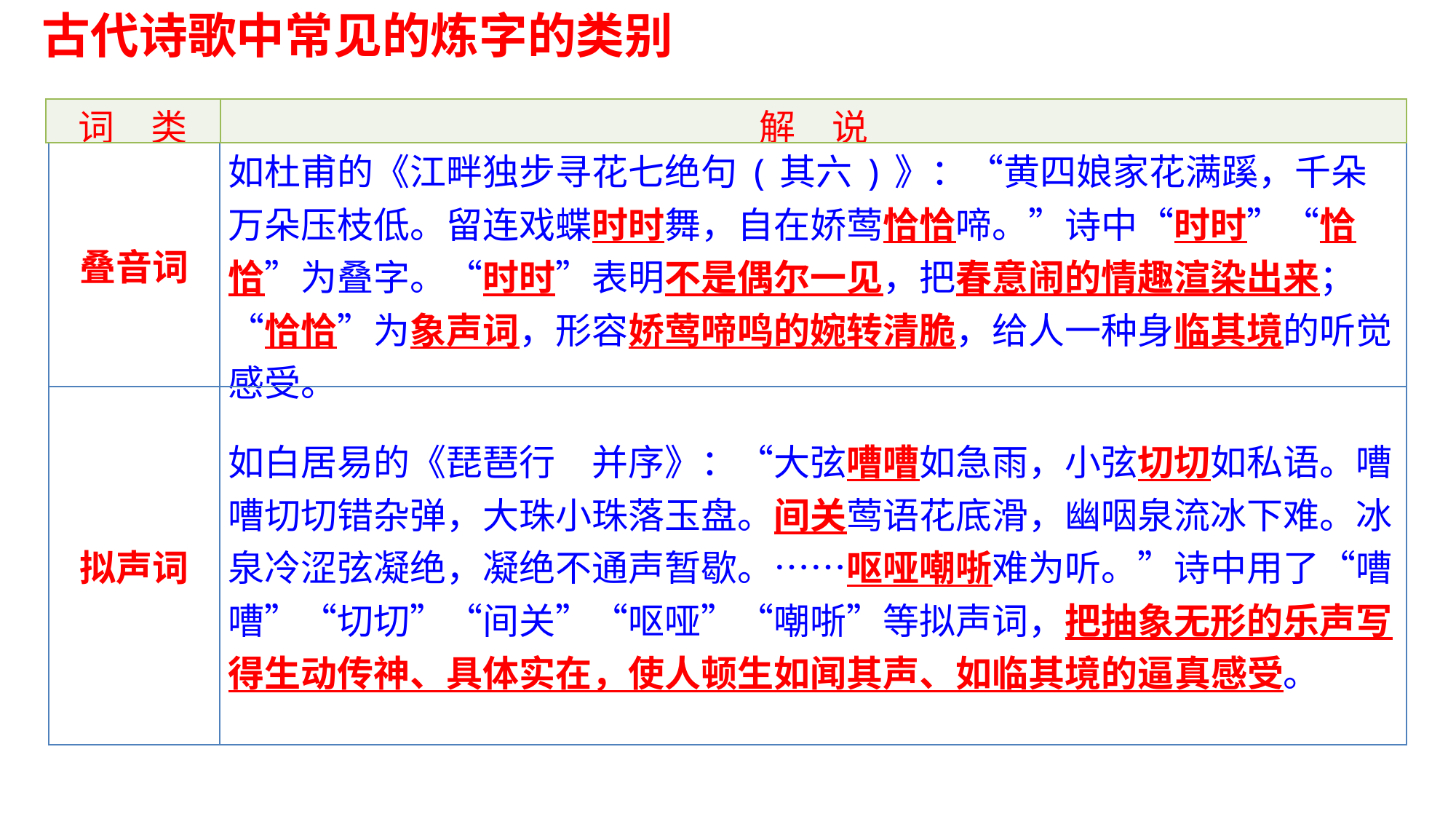

古代诗歌中常见的炼字的类别
| 词　类 | 解　说 |
| --- | --- |
| 叠音词 | 如杜甫的《江畔独步寻花七绝句(其六)》：“黄四娘家花满蹊，千朵万朵压枝低。留连戏蝶时时舞，自在娇莺恰恰啼。”诗中“时时”“恰恰”为叠字。“时时”表明不是偶尔一见，把春意闹的情趣渲染出来；“恰恰”为象声词，形容娇莺啼鸣的婉转清脆，给人一种身临其境的听觉感受。 |
| --- | --- |
| 拟声词 | 如白居易的《琵琶行　并序》：“大弦嘈嘈如急雨，小弦切切如私语。嘈嘈切切错杂弹，大珠小珠落玉盘。间关莺语花底滑，幽咽泉流冰下难。冰泉冷涩弦凝绝，凝绝不通声暂歇。……呕哑嘲哳难为听。”诗中用了“嘈嘈”“切切”“间关”“呕哑”“嘲哳”等拟声词，把抽象无形的乐声写得生动传神、具体实在，使人顿生如闻其声、如临其境的逼真感受。 |